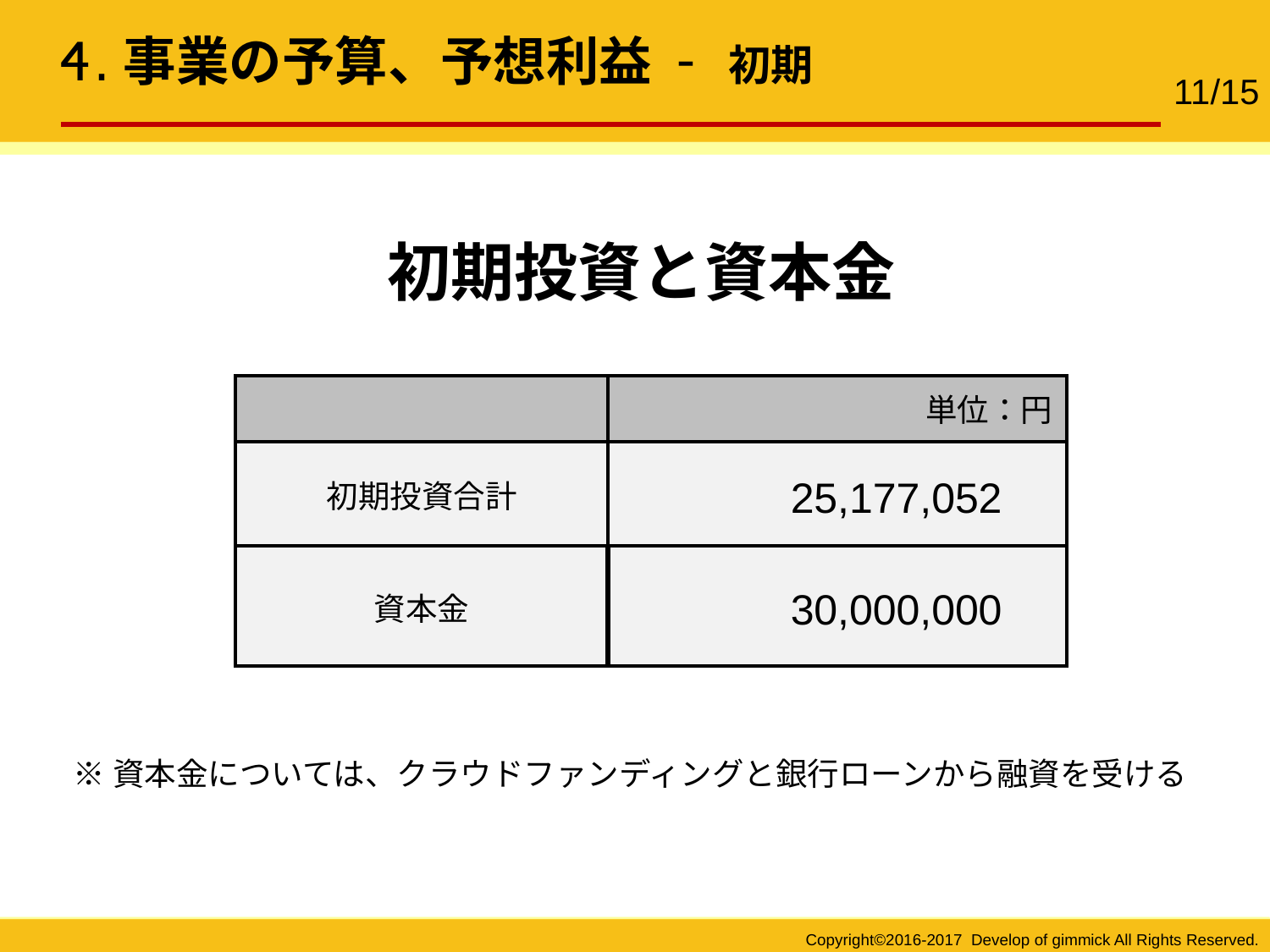

4.事業の予算、予想利益 - 初期
11/15
初期投資と資本金
|  |  |
| --- | --- |
| 初期投資合計 | 25,177,052 |
| 資本金 | 30,000,000 |
単位：円
※資本金については、クラウドファンディングと銀行ローンから融資を受ける
Copyright©2016-2017  Develop of gimmick All Rights Reserved.